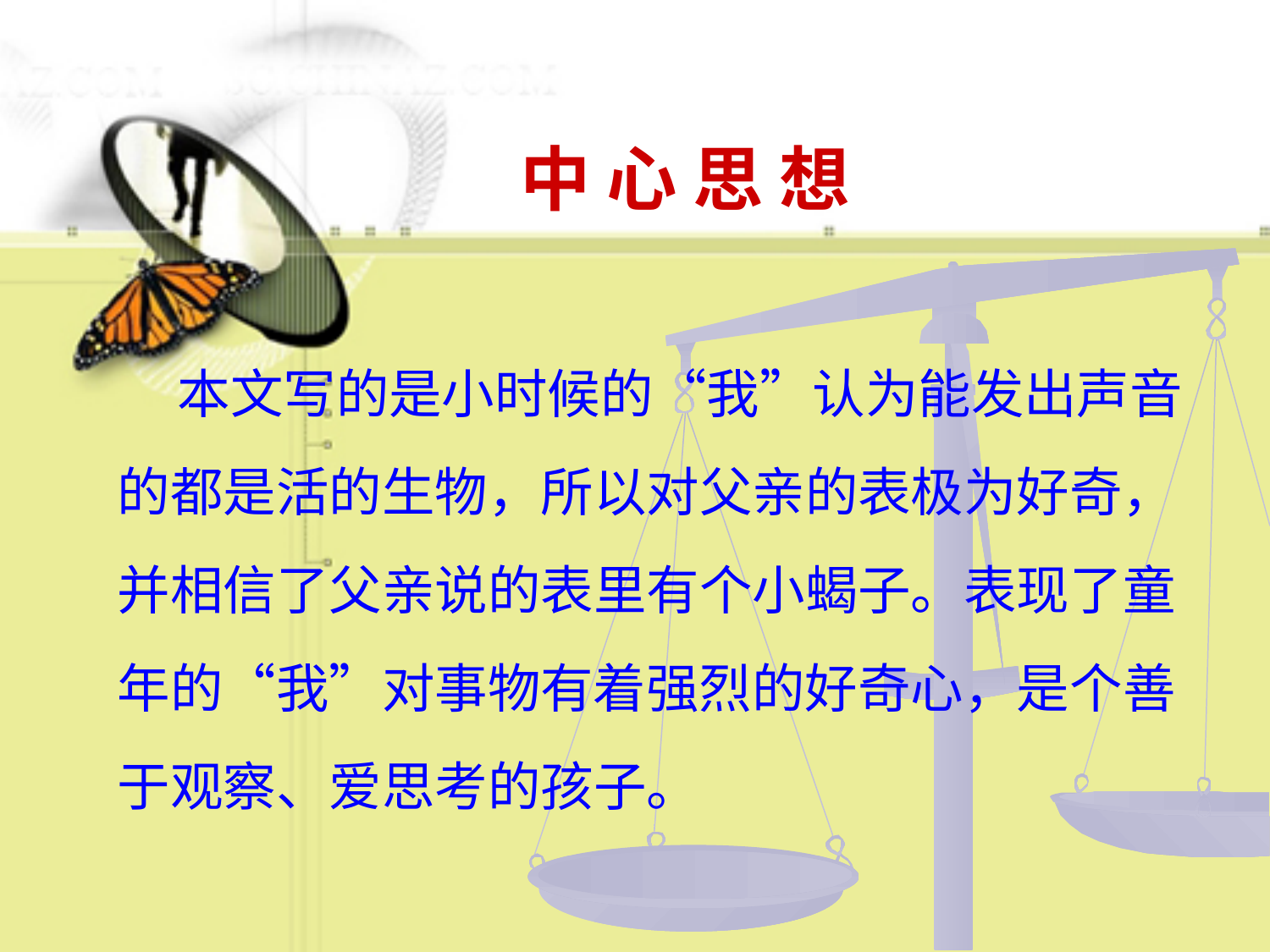

中 心 思 想
    本文写的是小时候的“我”认为能发出声音的都是活的生物，所以对父亲的表极为好奇，并相信了父亲说的表里有个小蝎子。表现了童年的“我”对事物有着强烈的好奇心，是个善于观察、爱思考的孩子。